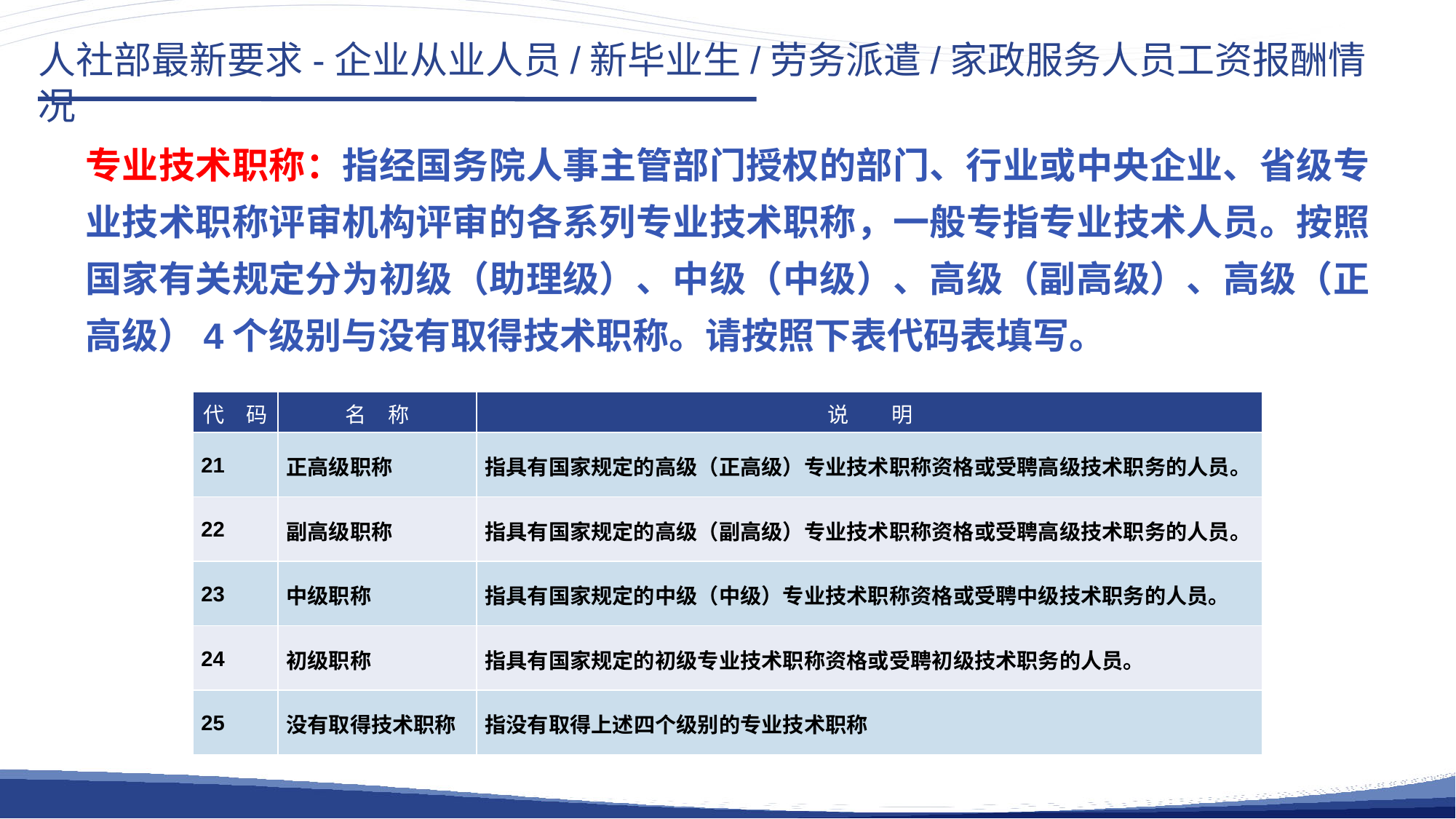

人社部最新要求-企业从业人员/新毕业生/劳务派遣/家政服务人员工资报酬情况
专业技术职称：指经国务院人事主管部门授权的部门、行业或中央企业、省级专业技术职称评审机构评审的各系列专业技术职称，一般专指专业技术人员。按照国家有关规定分为初级（助理级）、中级（中级）、高级（副高级）、高级（正高级）4个级别与没有取得技术职称。请按照下表代码表填写。
| 代　码 | 名　称 | 说　　明 |
| --- | --- | --- |
| 21 | 正高级职称 | 指具有国家规定的高级（正高级）专业技术职称资格或受聘高级技术职务的人员。 |
| 22 | 副高级职称 | 指具有国家规定的高级（副高级）专业技术职称资格或受聘高级技术职务的人员。 |
| 23 | 中级职称 | 指具有国家规定的中级（中级）专业技术职称资格或受聘中级技术职务的人员。 |
| 24 | 初级职称 | 指具有国家规定的初级专业技术职称资格或受聘初级技术职务的人员。 |
| 25 | 没有取得技术职称 | 指没有取得上述四个级别的专业技术职称 |